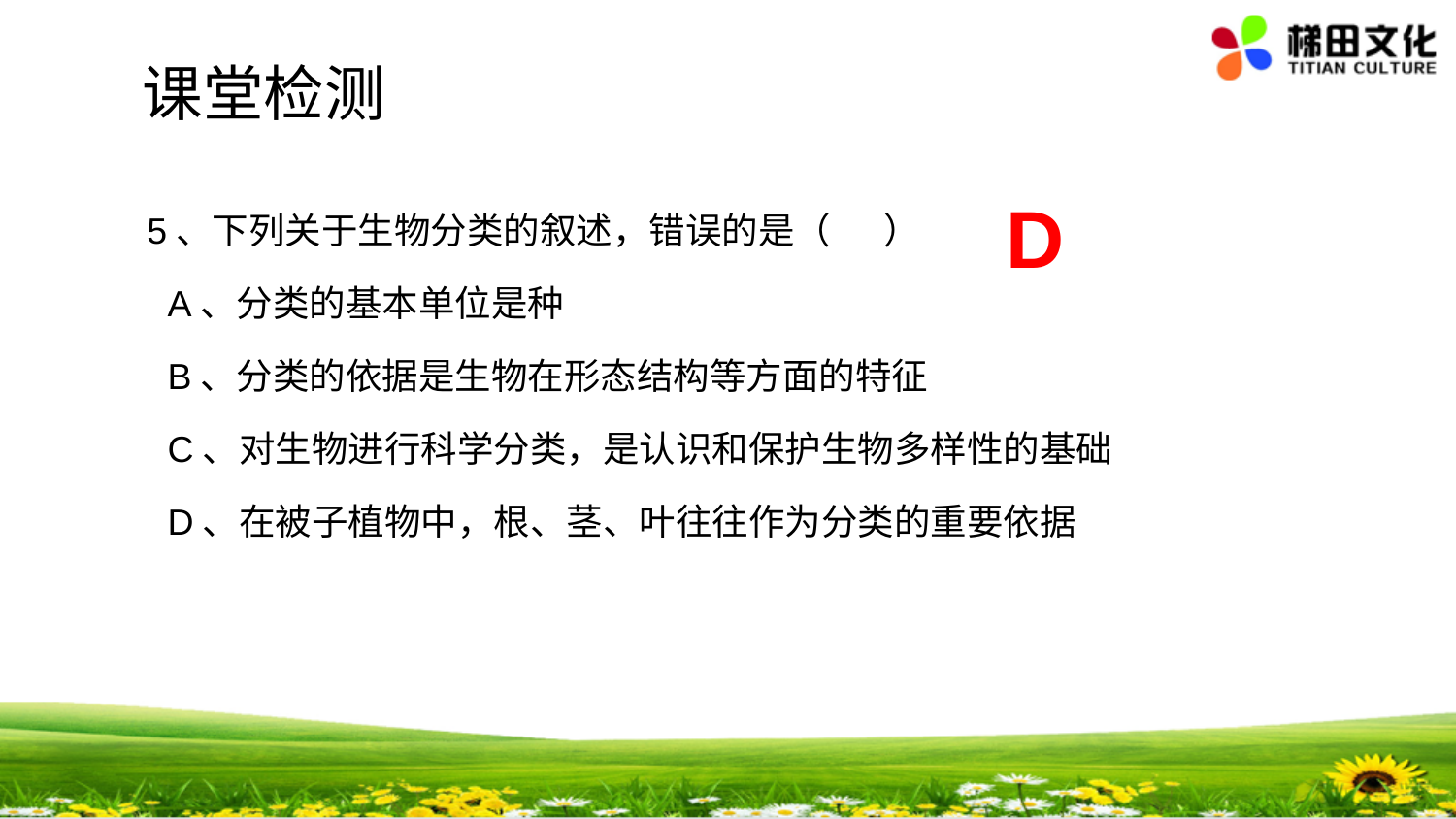

课堂检测
D
5、下列关于生物分类的叙述，错误的是（  　）
  A、分类的基本单位是种
  B、分类的依据是生物在形态结构等方面的特征
  C、对生物进行科学分类，是认识和保护生物多样性的基础
  D、在被子植物中，根、茎、叶往往作为分类的重要依据